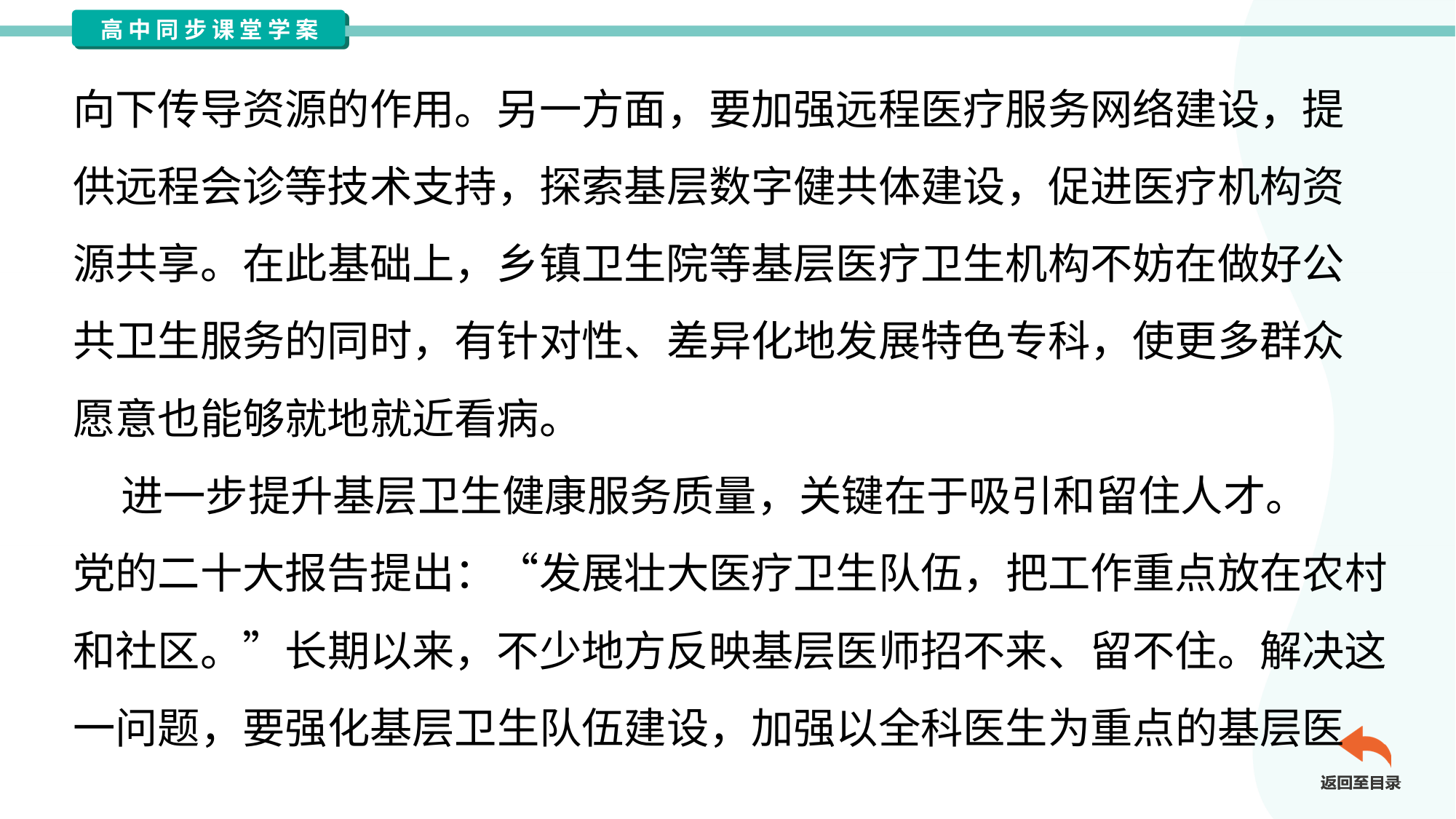

向下传导资源的作用。另一方面，要加强远程医疗服务网络建设，提
供远程会诊等技术支持，探索基层数字健共体建设，促进医疗机构资
源共享。在此基础上，乡镇卫生院等基层医疗卫生机构不妨在做好公
共卫生服务的同时，有针对性、差异化地发展特色专科，使更多群众
愿意也能够就地就近看病。
    进一步提升基层卫生健康服务质量，关键在于吸引和留住人才。
党的二十大报告提出：“发展壮大医疗卫生队伍，把工作重点放在农村
和社区。”长期以来，不少地方反映基层医师招不来、留不住。解决这
一问题，要强化基层卫生队伍建设，加强以全科医生为重点的基层医